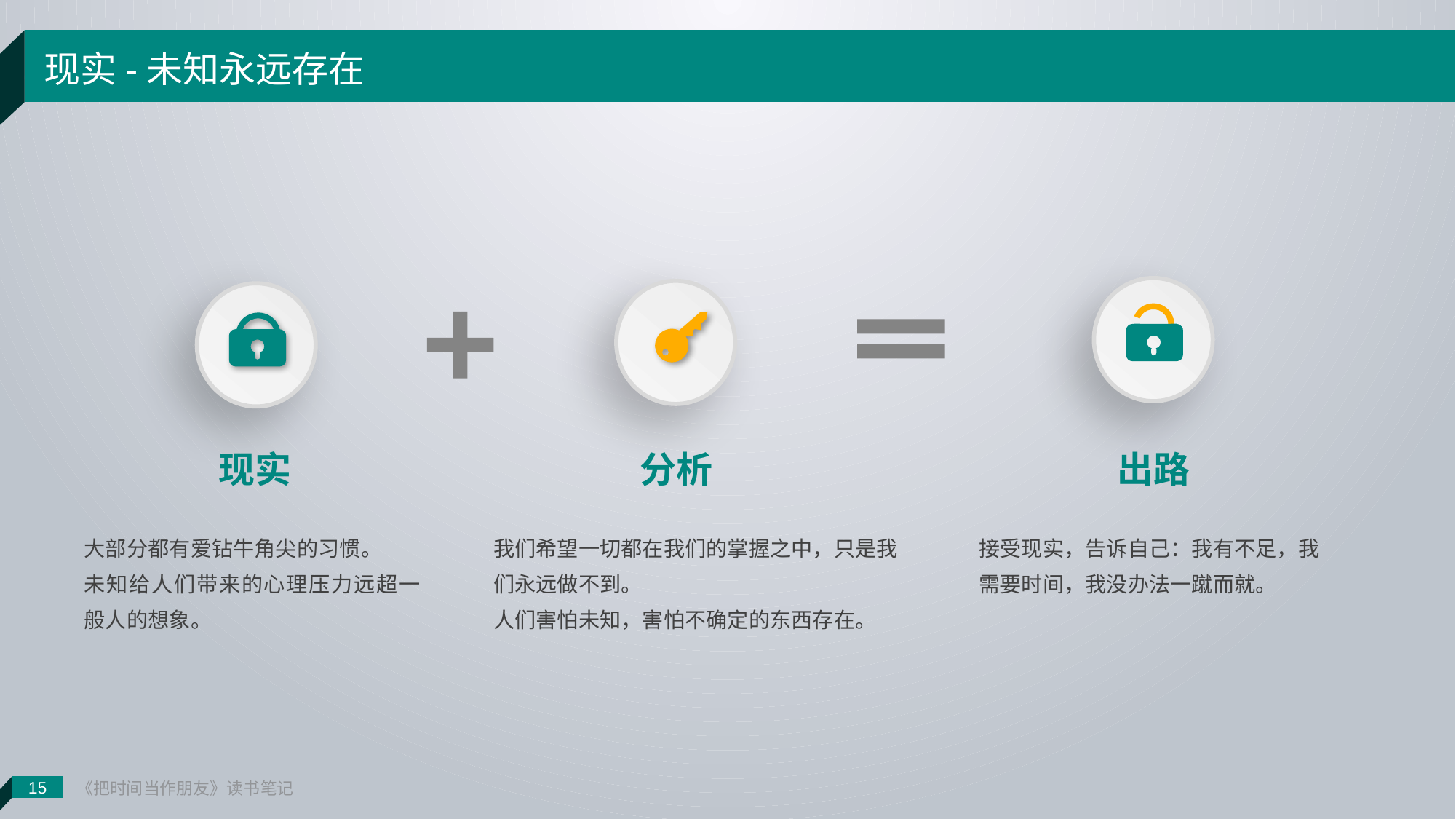

15
《把时间当作朋友》读书笔记

现实-未知永远存在

现实
分析
出路
大部分都有爱钻牛角尖的习惯。
未知给人们带来的心理压力远超一般人的想象。
我们希望一切都在我们的掌握之中，只是我们永远做不到。
人们害怕未知，害怕不确定的东西存在。
接受现实，告诉自己：我有不足，我需要时间，我没办法一蹴而就。